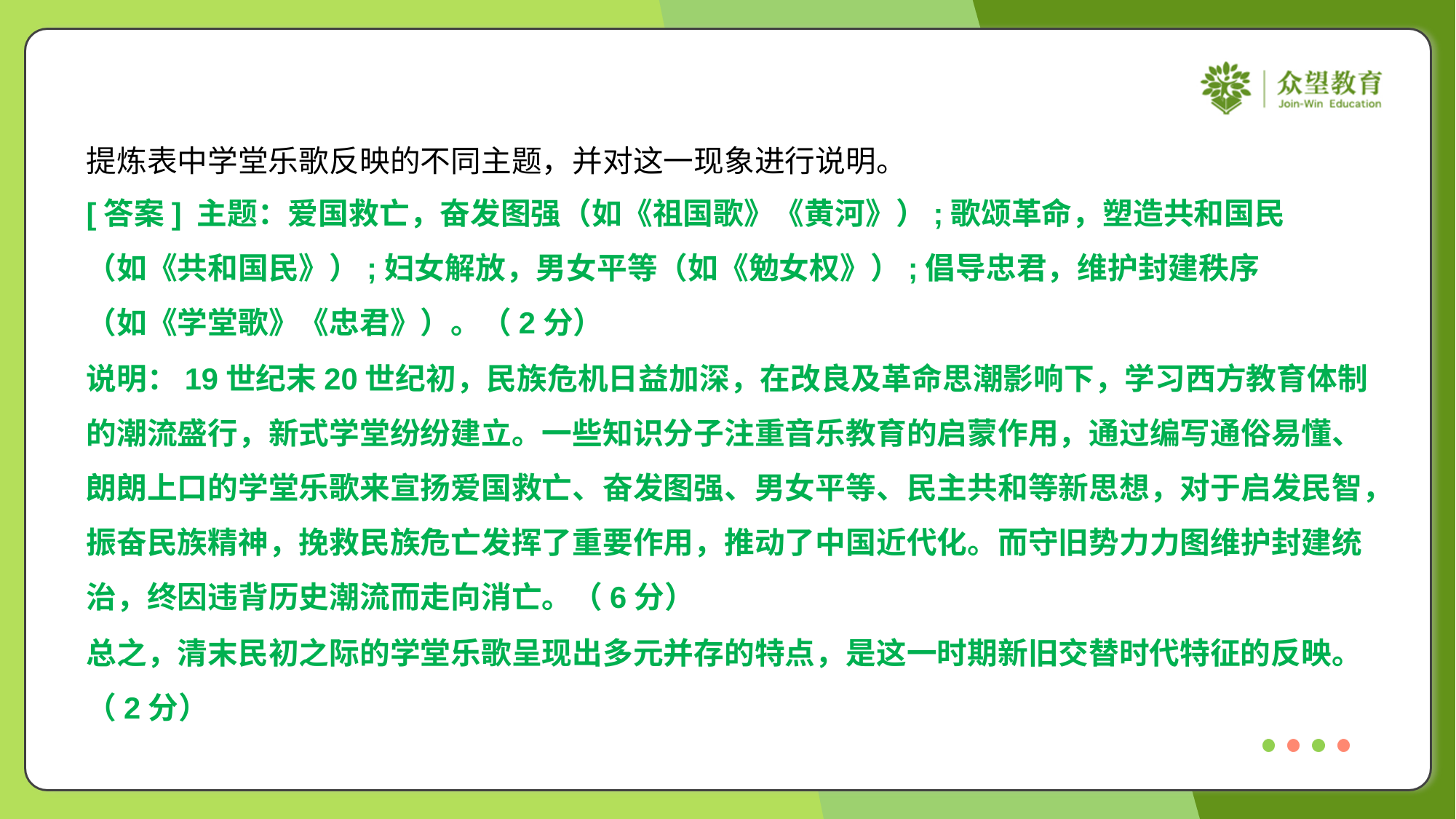

提炼表中学堂乐歌反映的不同主题，并对这一现象进行说明。
[答案] 主题：爱国救亡，奋发图强（如《祖国歌》《黄河》）;歌颂革命，塑造共和国民
（如《共和国民》）;妇女解放，男女平等（如《勉女权》）;倡导忠君，维护封建秩序
（如《学堂歌》《忠君》）。（2分）
说明：19世纪末20世纪初，民族危机日益加深，在改良及革命思潮影响下，学习西方教育体制
的潮流盛行，新式学堂纷纷建立。一些知识分子注重音乐教育的启蒙作用，通过编写通俗易懂、
朗朗上口的学堂乐歌来宣扬爱国救亡、奋发图强、男女平等、民主共和等新思想，对于启发民智，
振奋民族精神，挽救民族危亡发挥了重要作用，推动了中国近代化。而守旧势力力图维护封建统
治，终因违背历史潮流而走向消亡。（6分）
总之，清末民初之际的学堂乐歌呈现出多元并存的特点，是这一时期新旧交替时代特征的反映。
（2分）